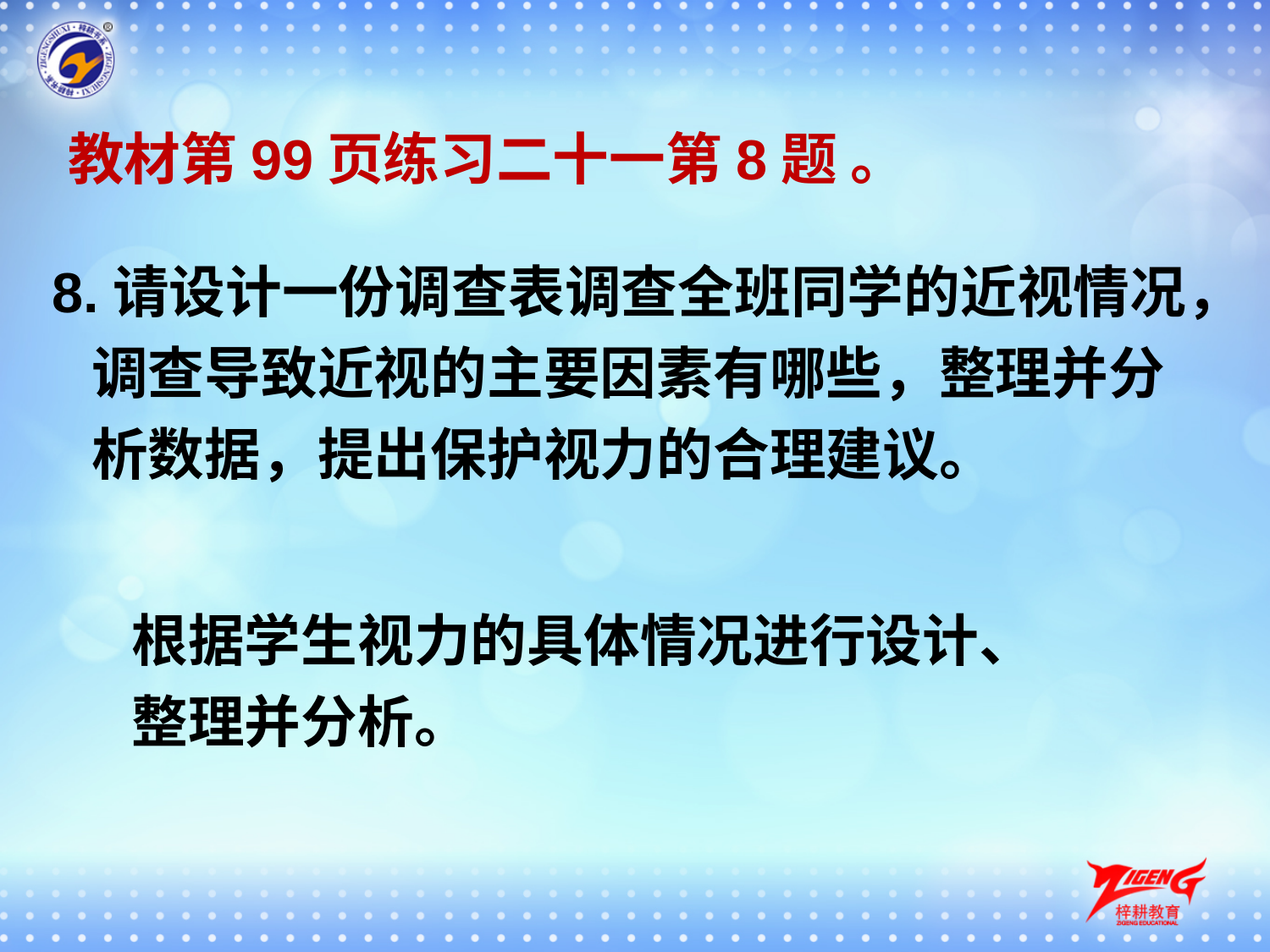

教材第99页练习二十一第8题 。
8.请设计一份调查表调查全班同学的近视情况，
  调查导致近视的主要因素有哪些，整理并分
  析数据，提出保护视力的合理建议。
根据学生视力的具体情况进行设计、整理并分析。